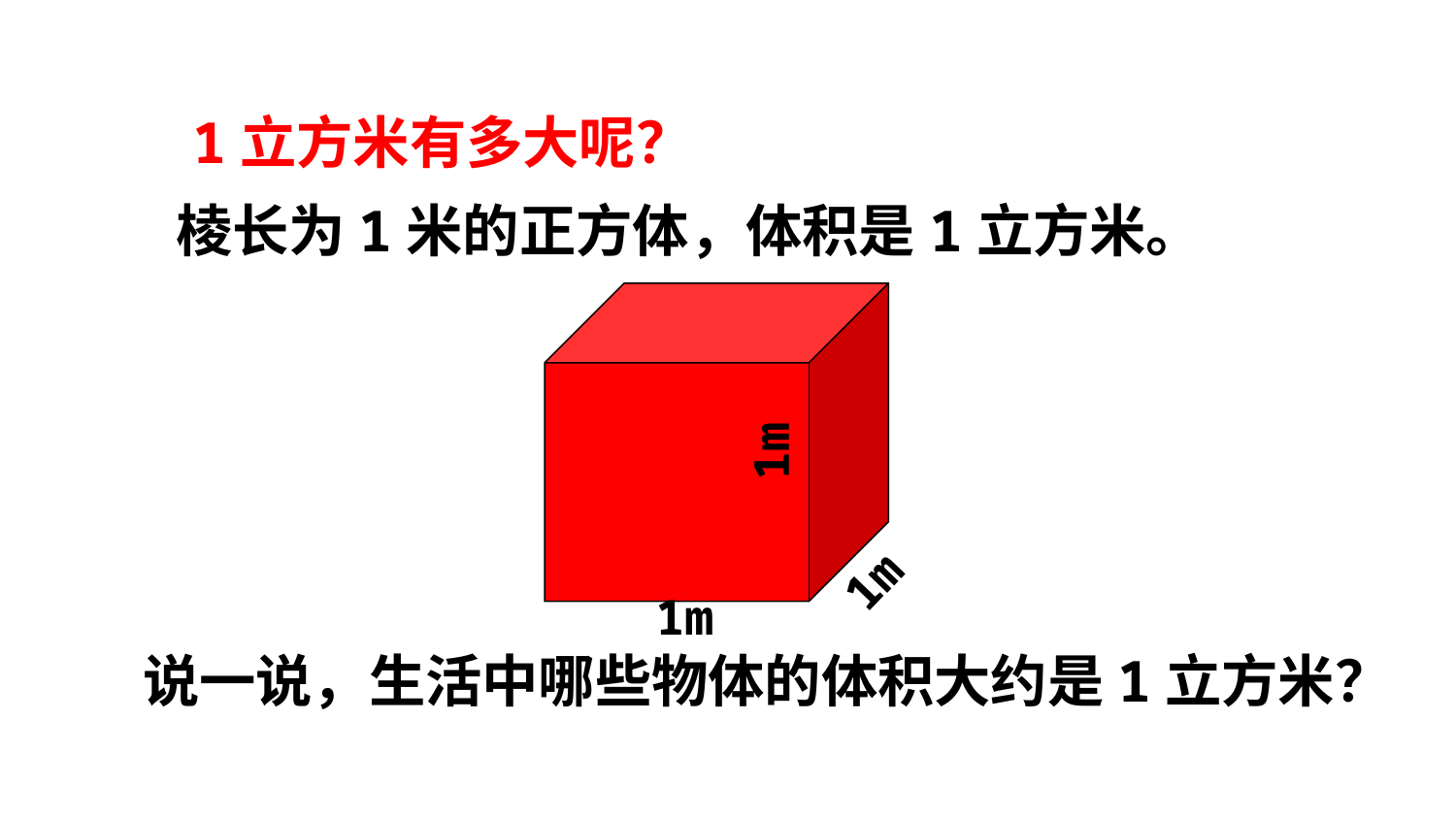

1立方米有多大呢？
棱长为1米的正方体，体积是1立方米。

1m
1m
1m
 说一说，生活中哪些物体的体积大约是1立方米？